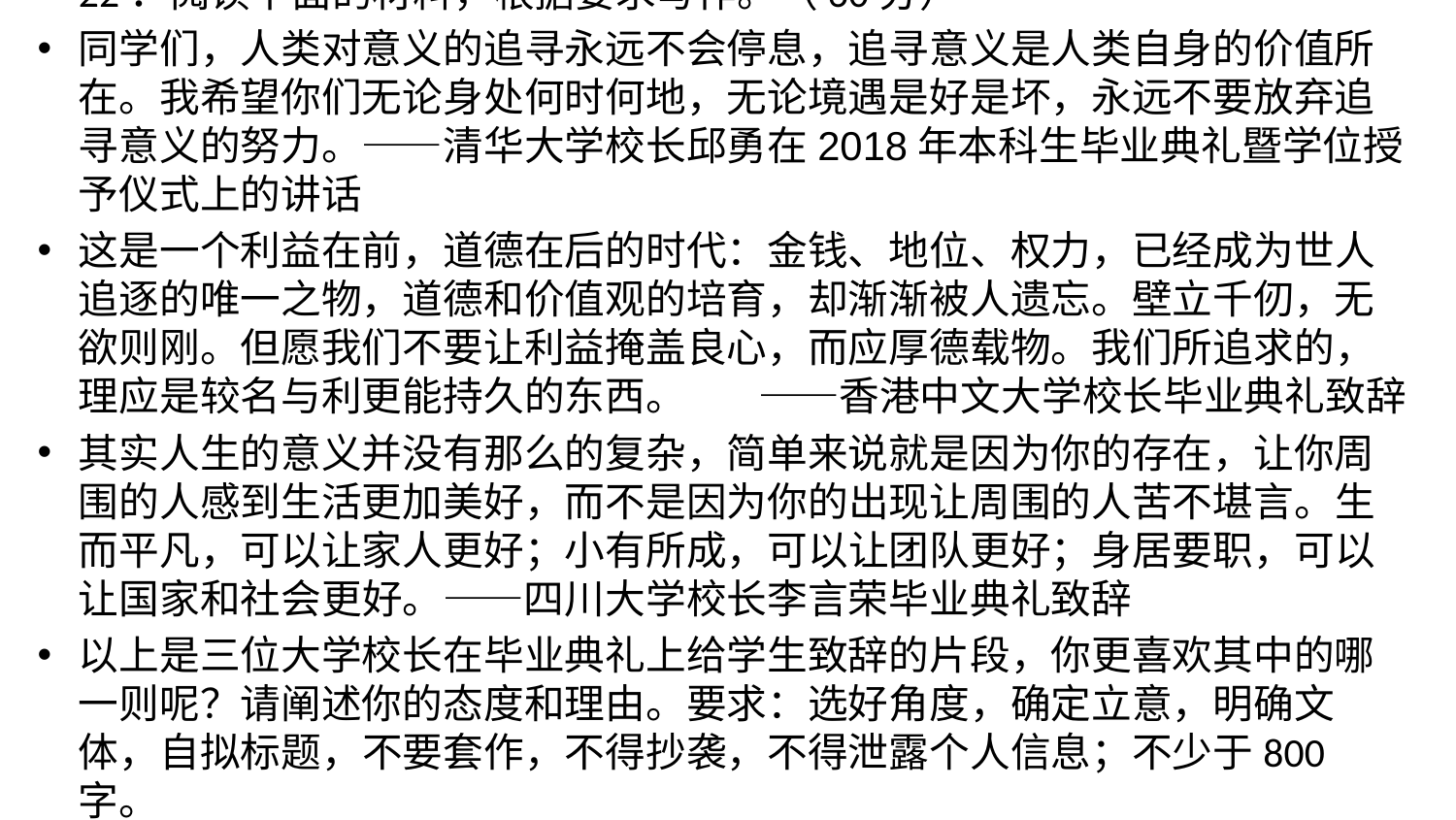

22．阅读下面的材料，根据要求写作。（60分）
同学们，人类对意义的追寻永远不会停息，追寻意义是人类自身的价值所在。我希望你们无论身处何时何地，无论境遇是好是坏，永远不要放弃追寻意义的努力。——清华大学校长邱勇在2018年本科生毕业典礼暨学位授予仪式上的讲话
这是一个利益在前，道德在后的时代：金钱、地位、权力，已经成为世人追逐的唯一之物，道德和价值观的培育，却渐渐被人遗忘。壁立千仞，无欲则刚。但愿我们不要让利益掩盖良心，而应厚德载物。我们所追求的，理应是较名与利更能持久的东西。        ——香港中文大学校长毕业典礼致辞
其实人生的意义并没有那么的复杂，简单来说就是因为你的存在，让你周围的人感到生活更加美好，而不是因为你的出现让周围的人苦不堪言。生而平凡，可以让家人更好；小有所成，可以让团队更好；身居要职，可以让国家和社会更好。——四川大学校长李言荣毕业典礼致辞
以上是三位大学校长在毕业典礼上给学生致辞的片段，你更喜欢其中的哪一则呢？请阐述你的态度和理由。要求：选好角度，确定立意，明确文体，自拟标题，不要套作，不得抄袭，不得泄露个人信息；不少于800字。

#